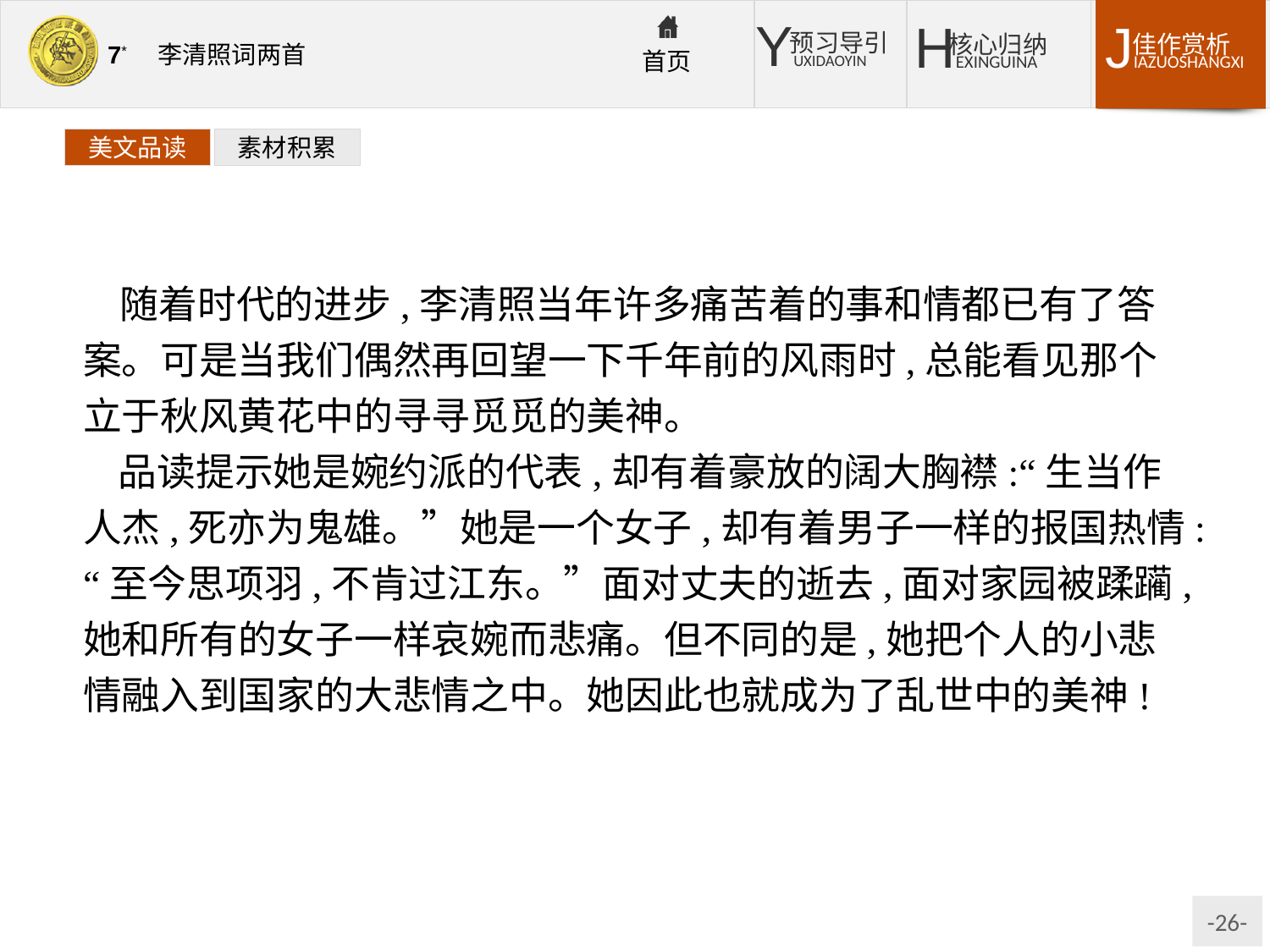

美文品读
素材积累
随着时代的进步,李清照当年许多痛苦着的事和情都已有了答案。可是当我们偶然再回望一下千年前的风雨时,总能看见那个立于秋风黄花中的寻寻觅觅的美神。
品读提示她是婉约派的代表,却有着豪放的阔大胸襟:“生当作人杰,死亦为鬼雄。”她是一个女子,却有着男子一样的报国热情:“至今思项羽,不肯过江东。”面对丈夫的逝去,面对家园被蹂躏,她和所有的女子一样哀婉而悲痛。但不同的是,她把个人的小悲情融入到国家的大悲情之中。她因此也就成为了乱世中的美神!